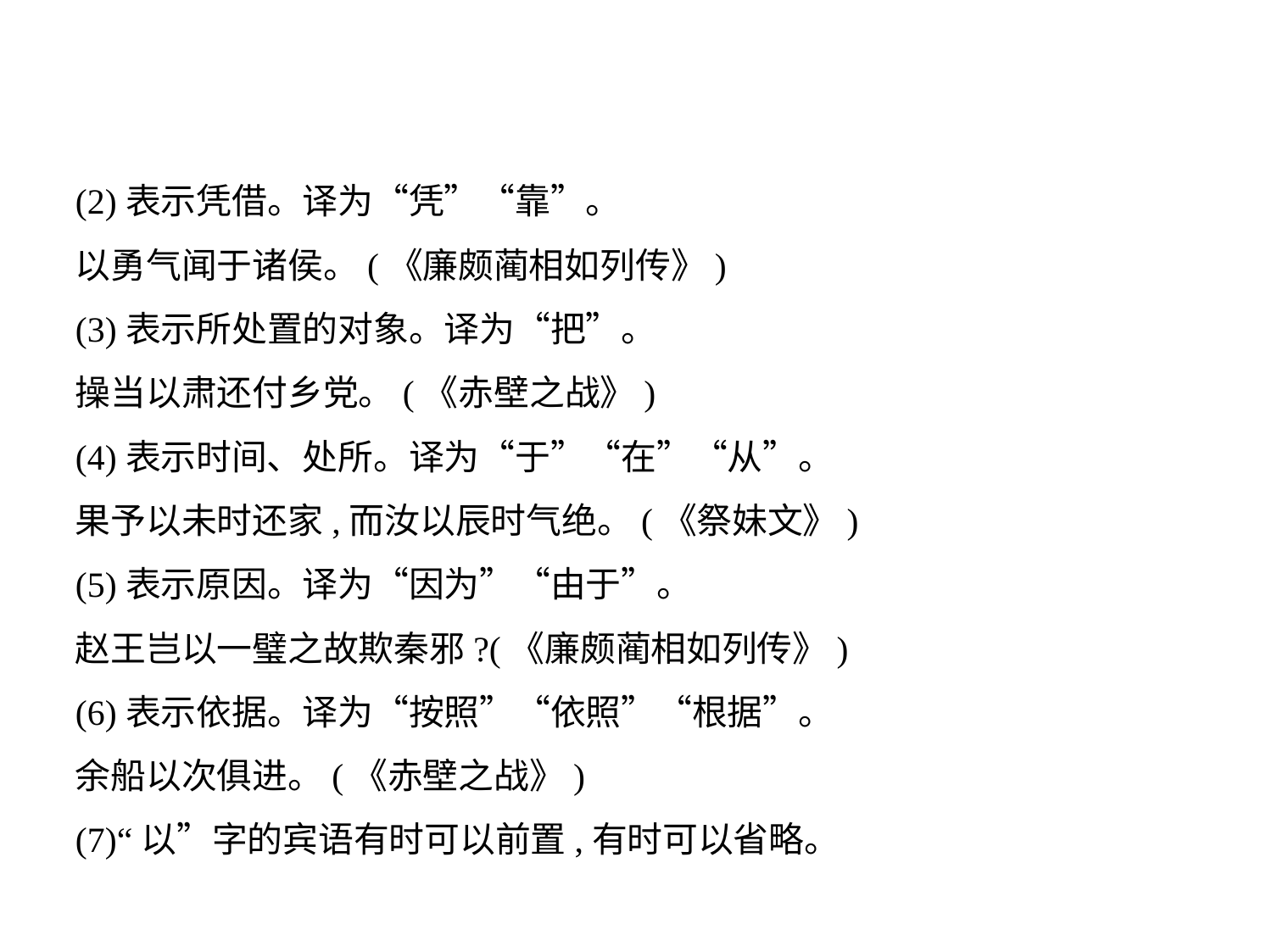

(2)表示凭借。译为“凭”“靠”。
以勇气闻于诸侯。(《廉颇蔺相如列传》)
(3)表示所处置的对象。译为“把”。
操当以肃还付乡党。(《赤壁之战》)
(4)表示时间、处所。译为“于”“在”“从”。
果予以未时还家,而汝以辰时气绝。(《祭妹文》)
(5)表示原因。译为“因为”“由于”。
赵王岂以一璧之故欺秦邪?(《廉颇蔺相如列传》)
(6)表示依据。译为“按照”“依照”“根据”。
余船以次俱进。(《赤壁之战》)
(7)“以”字的宾语有时可以前置,有时可以省略。